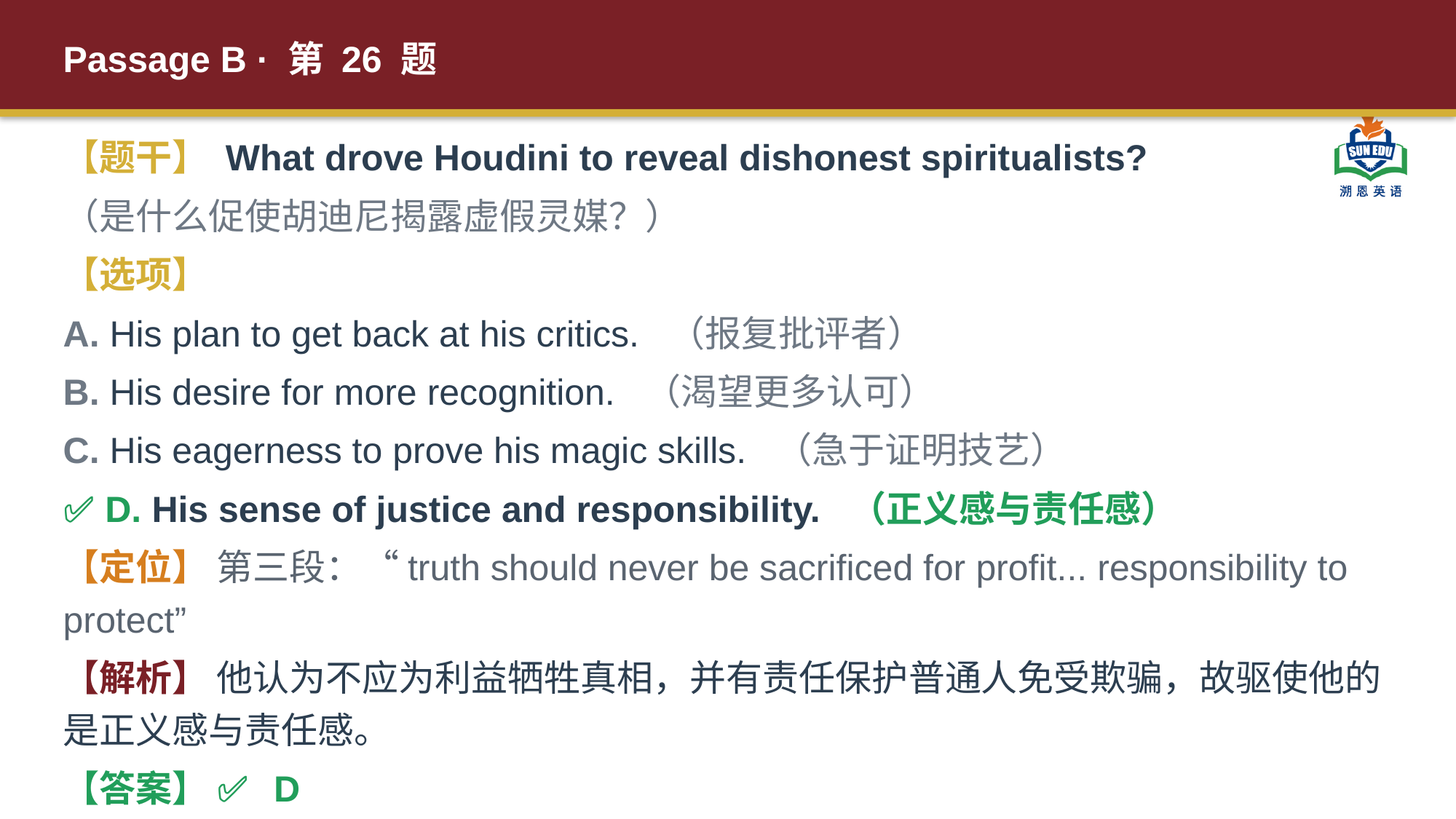

Passage B · 第 26 题

【题干】 What drove Houdini to reveal dishonest spiritualists?
（是什么促使胡迪尼揭露虚假灵媒？）
【选项】
A. His plan to get back at his critics.  （报复批评者）
B. His desire for more recognition.  （渴望更多认可）
C. His eagerness to prove his magic skills.  （急于证明技艺）
✅ D. His sense of justice and responsibility.  （正义感与责任感）
【定位】 第三段：“truth should never be sacrificed for profit... responsibility to protect”
【解析】 他认为不应为利益牺牲真相，并有责任保护普通人免受欺骗，故驱使他的是正义感与责任感。
【答案】 ✅  D